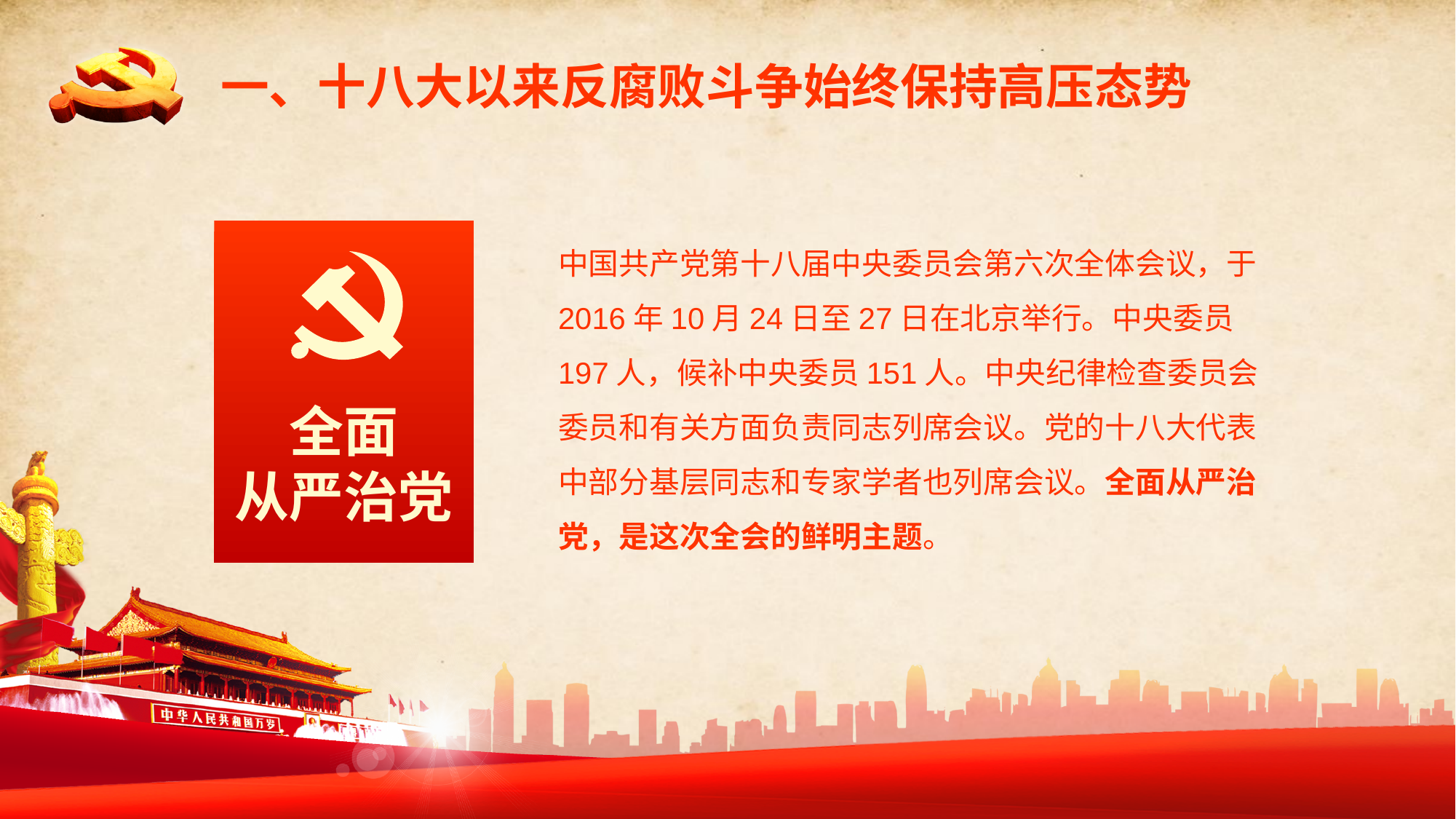

一、十八大以来反腐败斗争始终保持高压态势

全面
从严治党
中国共产党第十八届中央委员会第六次全体会议，于2016年10月24日至27日在北京举行。中央委员197人，候补中央委员151人。中央纪律检查委员会委员和有关方面负责同志列席会议。党的十八大代表中部分基层同志和专家学者也列席会议。全面从严治党，是这次全会的鲜明主题。